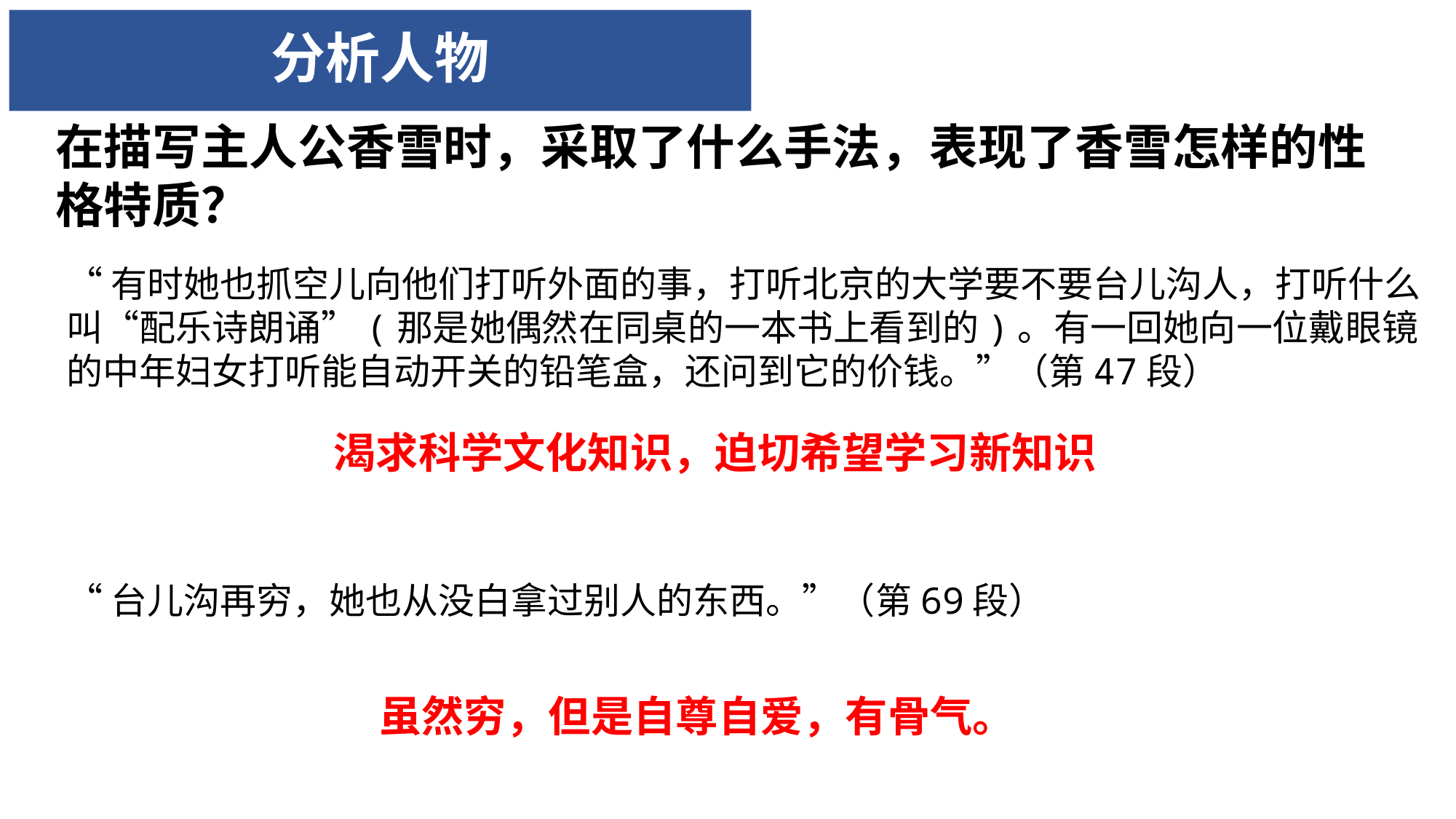

# 分析人物
在描写主人公香雪时，采取了什么手法，表现了香雪怎样的性格特质？

“有时她也抓空儿向他们打听外面的事，打听北京的大学要不要台儿沟人，打听什么叫“配乐诗朗诵”(那是她偶然在同桌的一本书上看到的)。有一回她向一位戴眼镜的中年妇女打听能自动开关的铅笔盒，还问到它的价钱。”（第47段）

“台儿沟再穷，她也从没白拿过别人的东西。”（第69段）

渴求科学文化知识，迫切希望学习新知识
虽然穷，但是自尊自爱，有骨气。